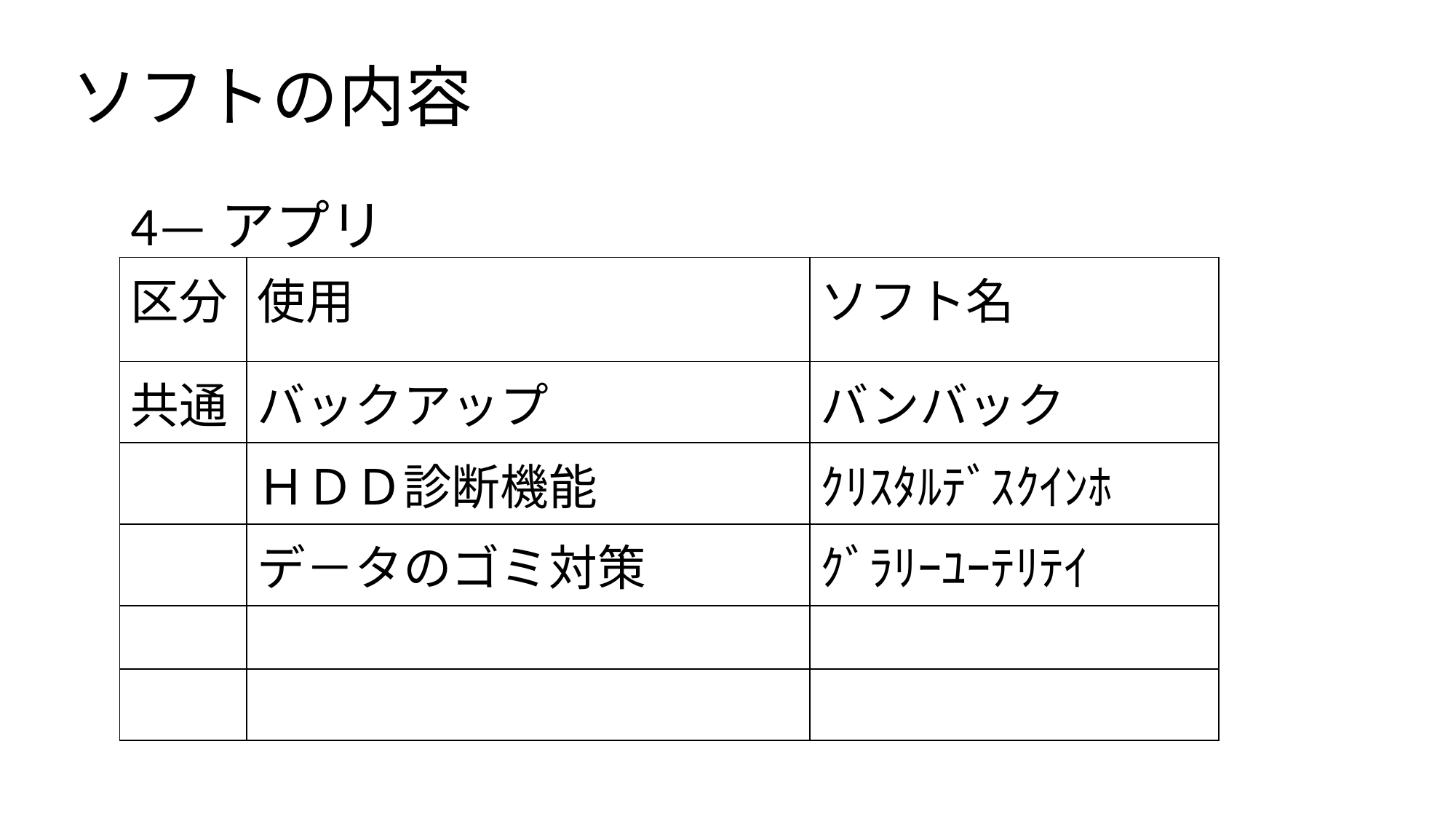

# ソフトの内容
4—アプリ
| 区分 | 使用 | ソフト名 |
| --- | --- | --- |
| 共通 | バックアップ | バンバック |
|  | ＨＤＤ診断機能 | ｸﾘｽﾀﾙﾃﾞｽｸｲﾝﾎ |
|  | デ－タのゴミ対策 | ｸﾞﾗﾘｰﾕｰﾃﾘﾃｲ |
|  |  |  |
|  |  |  |